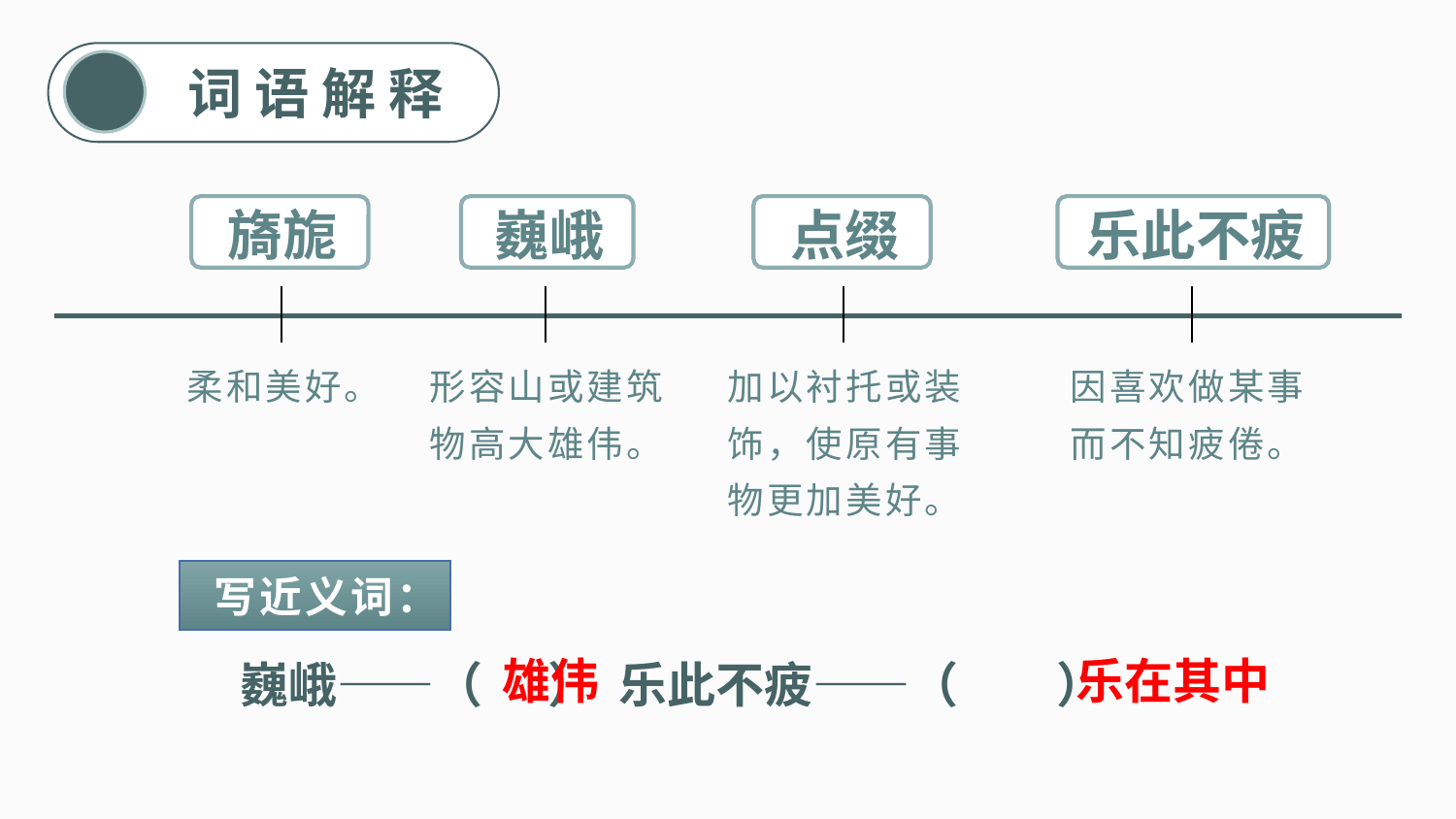

词语解释
巍峨

乐此不疲

旖旎

点缀

形容山或建筑物高大雄伟。
因喜欢做某事而不知疲倦。
柔和美好。
加以衬托或装饰，使原有事物更加美好。

写近义词：
巍峨——（      ）  乐此不疲——（         ）
雄伟
乐在其中